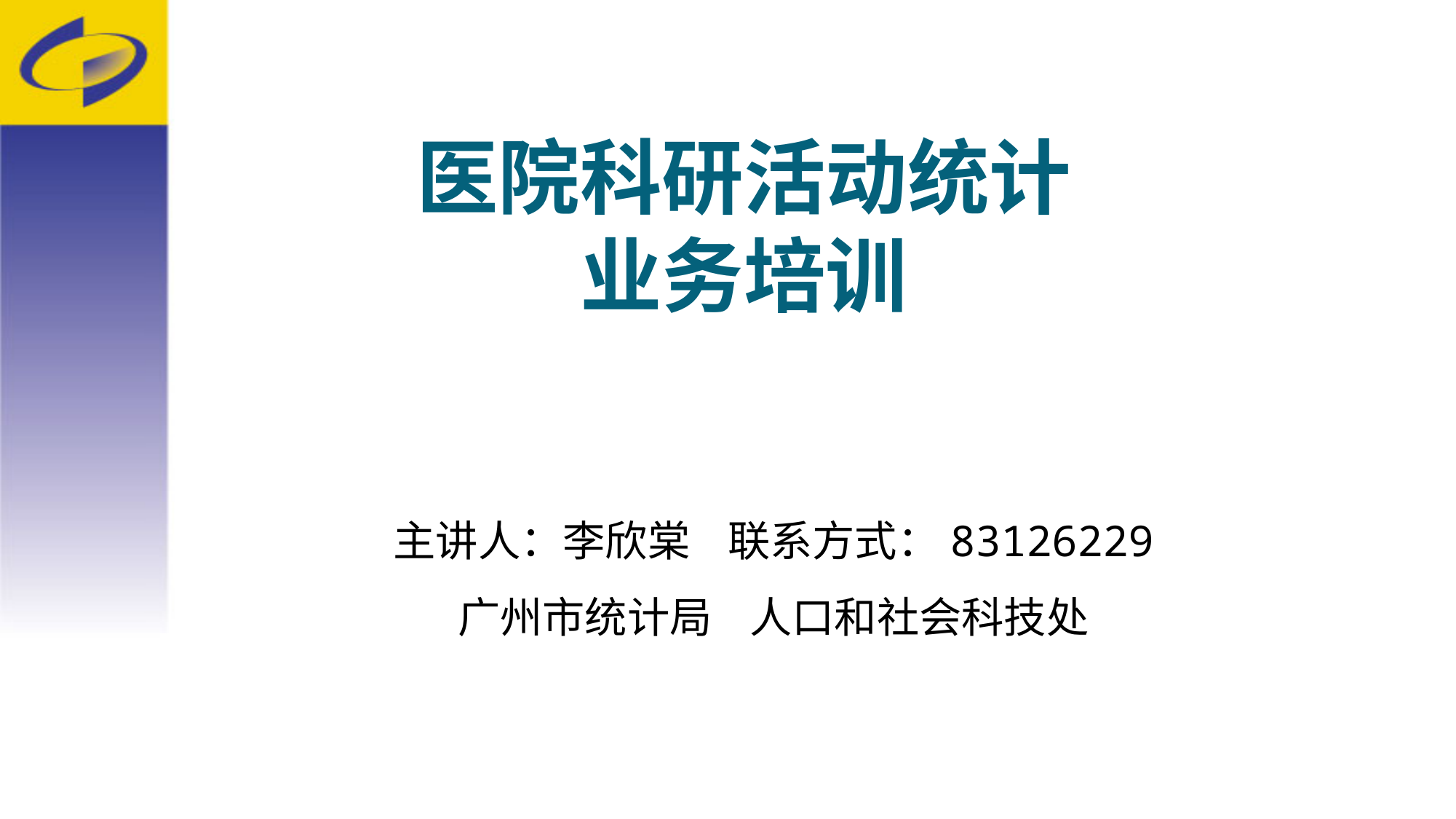

# 医院科研活动统计 业务培训
主讲人：李欣棠    联系方式：83126229
广州市统计局    人口和社会科技处